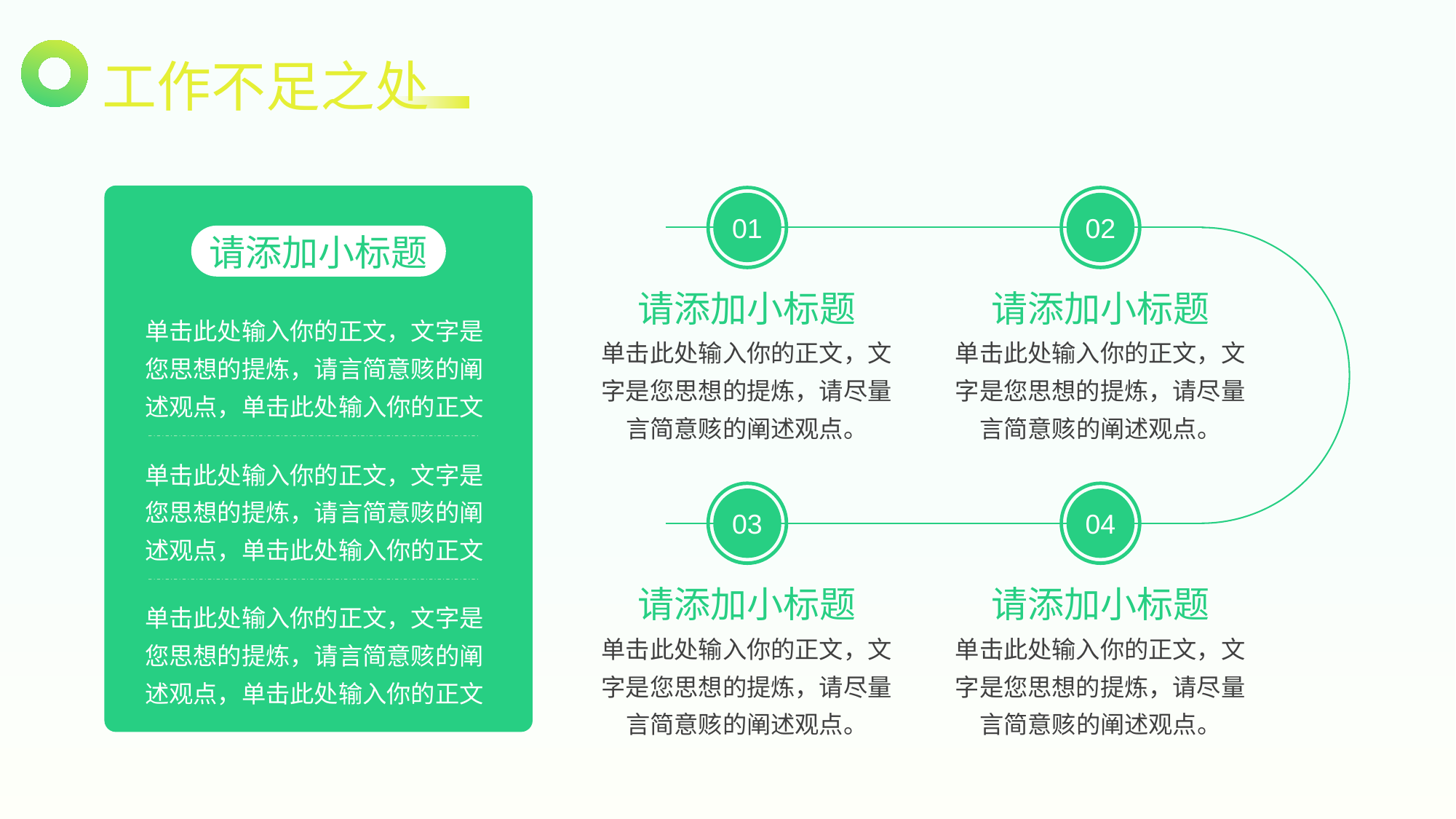

# 工作不足之处

01
02
请添加小标题

请添加小标题
请添加小标题
单击此处输入你的正文，文字是您思想的提炼，请言简意赅的阐述观点，单击此处输入你的正文
单击此处输入你的正文，文字是您思想的提炼，请尽量言简意赅的阐述观点。
单击此处输入你的正文，文字是您思想的提炼，请尽量言简意赅的阐述观点。
单击此处输入你的正文，文字是您思想的提炼，请言简意赅的阐述观点，单击此处输入你的正文

03
04
请添加小标题
请添加小标题
单击此处输入你的正文，文字是您思想的提炼，请言简意赅的阐述观点，单击此处输入你的正文
单击此处输入你的正文，文字是您思想的提炼，请尽量言简意赅的阐述观点。
单击此处输入你的正文，文字是您思想的提炼，请尽量言简意赅的阐述观点。